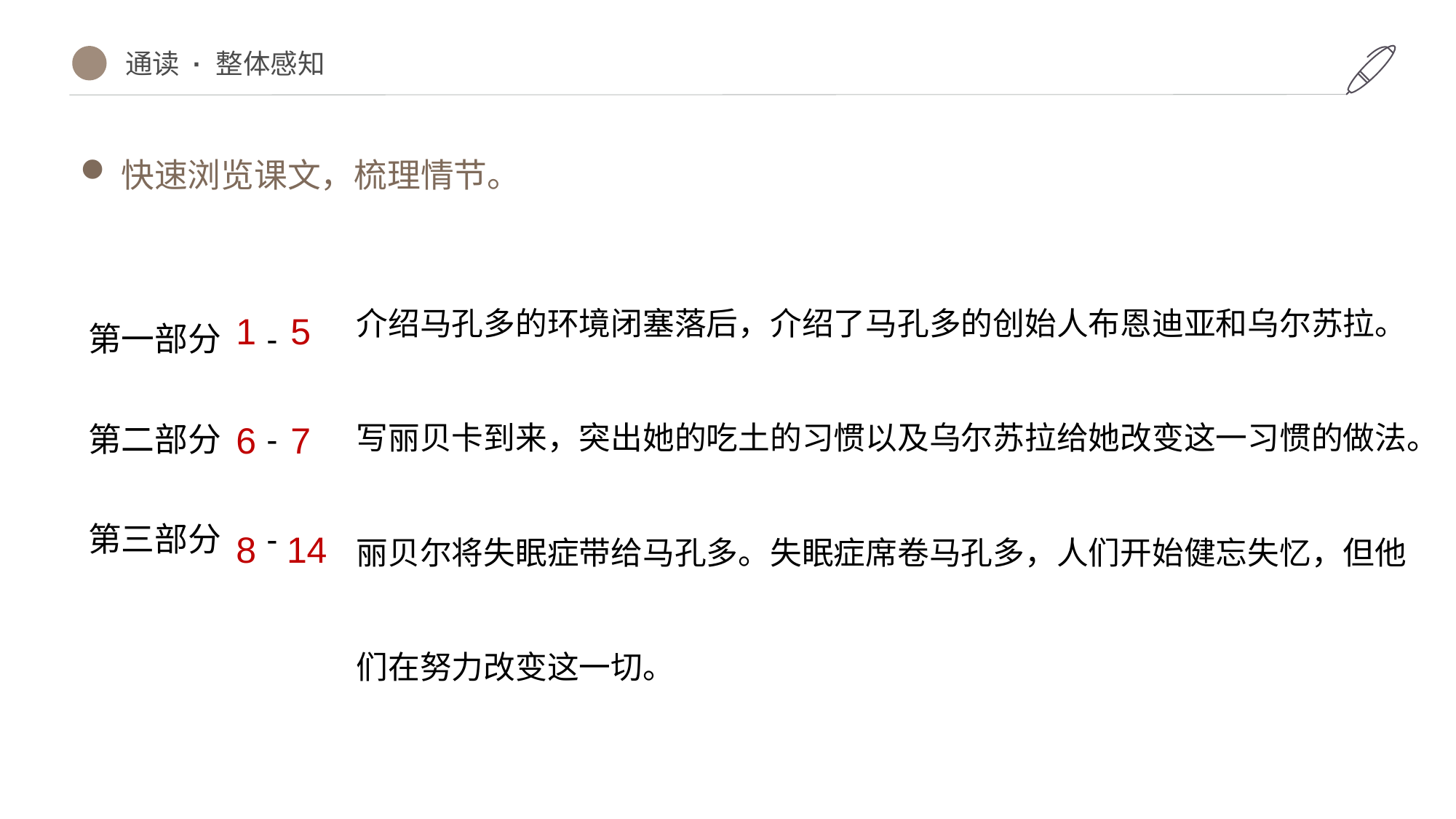

通读 · 整体感知

快速浏览课文，梳理情节。
介绍马孔多的环境闭塞落后，介绍了马孔多的创始人布恩迪亚和乌尔苏拉。
写丽贝卡到来，突出她的吃土的习惯以及乌尔苏拉给她改变这一习惯的做法。
丽贝尔将失眠症带给马孔多。失眠症席卷马孔多，人们开始健忘失忆，但他们在努力改变这一切。
5
7
8   14
第一部分     -
第二部分     -
第三部分     -